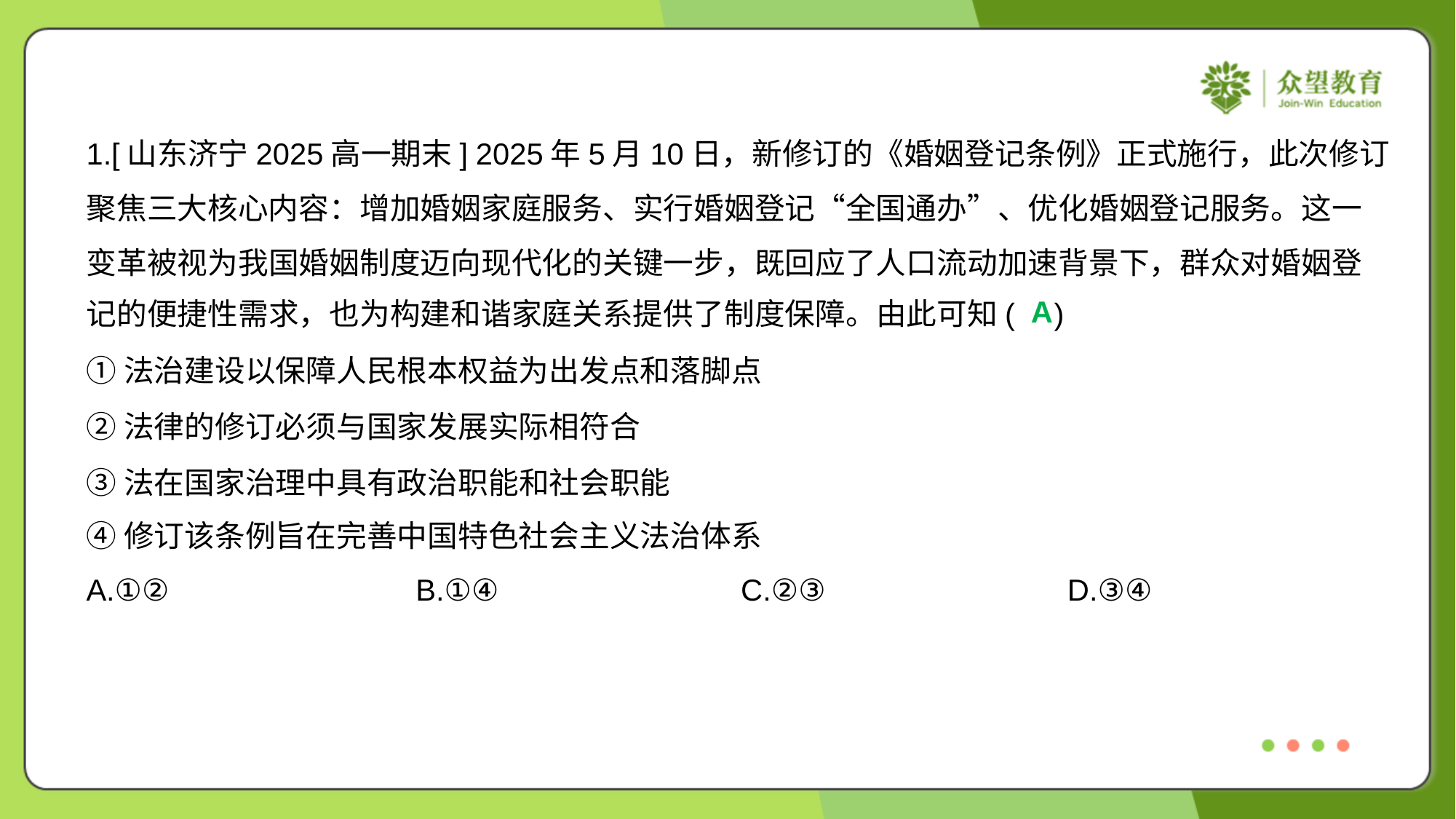

1.[山东济宁2025高一期末] 2025年5月10日，新修订的《婚姻登记条例》正式施行，此次修订
聚焦三大核心内容：增加婚姻家庭服务、实行婚姻登记“全国通办”、优化婚姻登记服务。这一
变革被视为我国婚姻制度迈向现代化的关键一步，既回应了人口流动加速背景下，群众对婚姻登
记的便捷性需求，也为构建和谐家庭关系提供了制度保障。由此可知(     )
A
①法治建设以保障人民根本权益为出发点和落脚点
②法律的修订必须与国家发展实际相符合
③法在国家治理中具有政治职能和社会职能
④修订该条例旨在完善中国特色社会主义法治体系
A.①②	B.①④	C.②③	D.③④